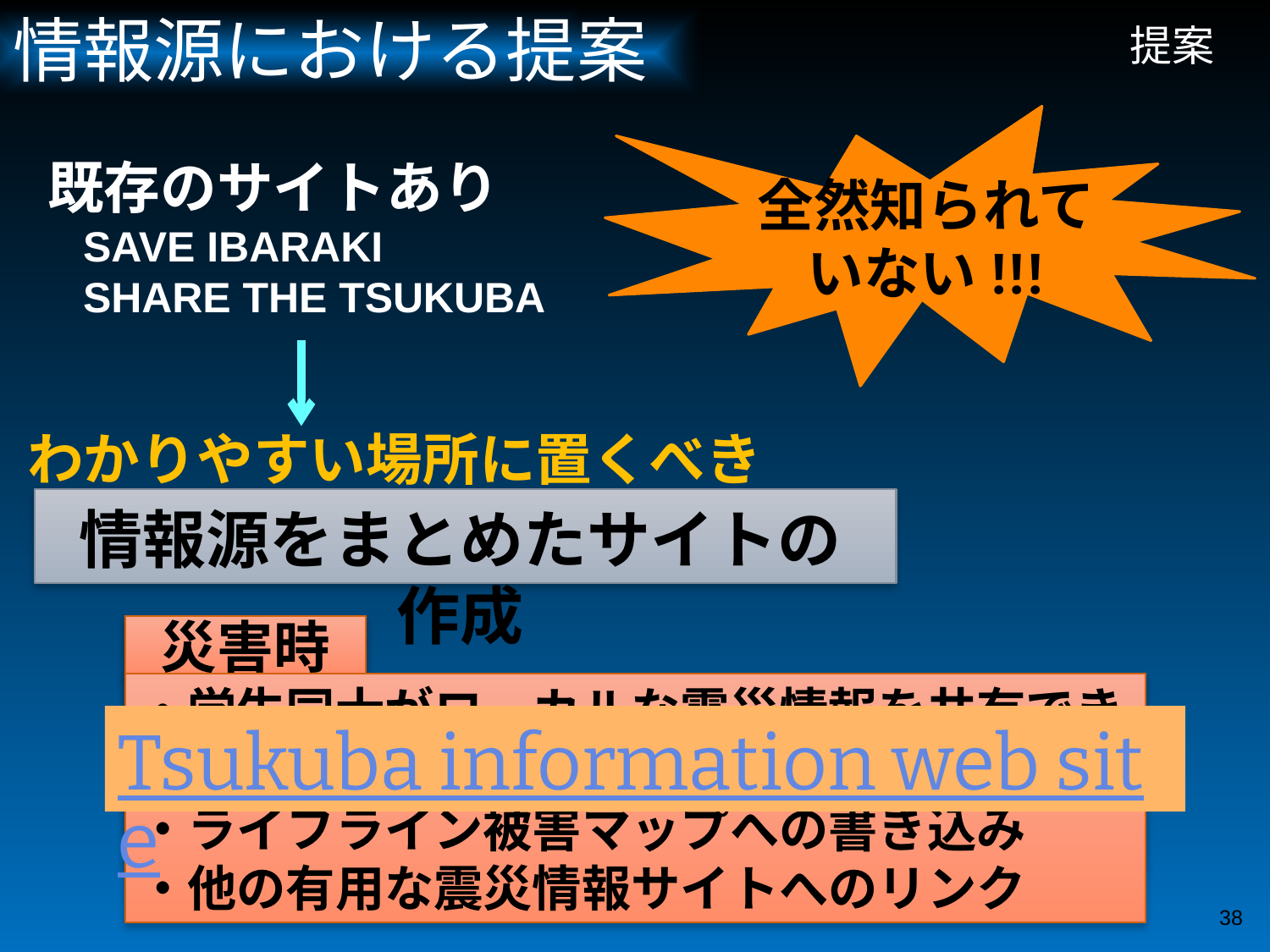

情報源における提案
# 提案

全然知られて
いない!!!
既存のサイトあり
   SAVE IBARAKI
   SHARE THE TSUKUBA
わかりやすい場所に置くべき

情報源をまとめたサイトの作成
平常時
・学生同士が有益な情報を交換できる
・大学関連の様々なサイトへリンクできる
・利用頻度が高い
災害時
・学生同士がローカルな震災情報を共有できる
・ライフライン被害マップへの書き込み
・他の有用な震災情報サイトへのリンク
Tsukuba information web site
38